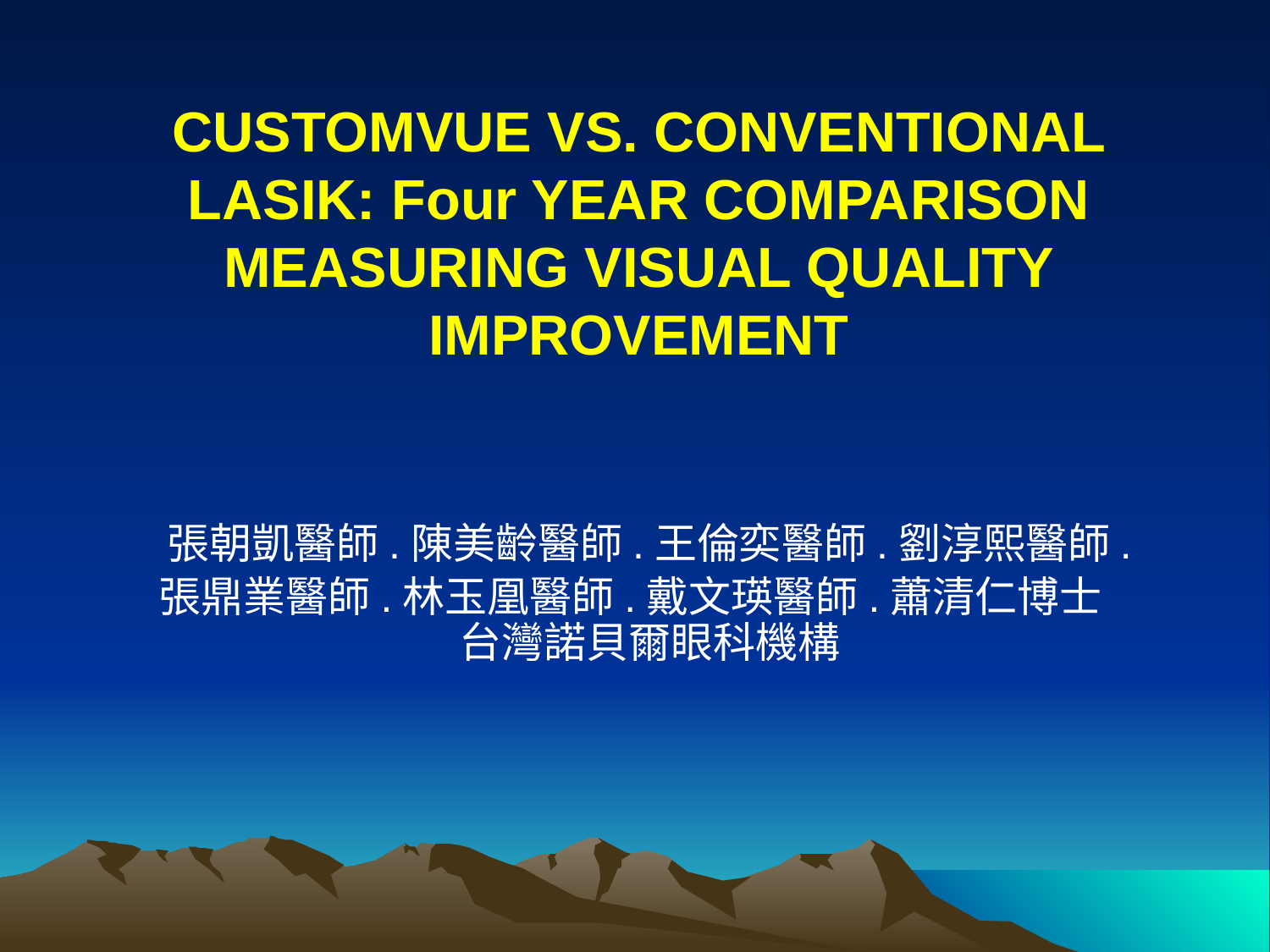

# CUSTOMVUE VS. CONVENTIONAL LASIK: Four YEAR COMPARISON MEASURING VISUAL QUALITY IMPROVEMENT
張朝凱醫師.陳美齡醫師.王倫奕醫師.劉淳熙醫師.
張鼎業醫師.林玉凰醫師.戴文瑛醫師.蕭清仁博士
台灣諾貝爾眼科機構